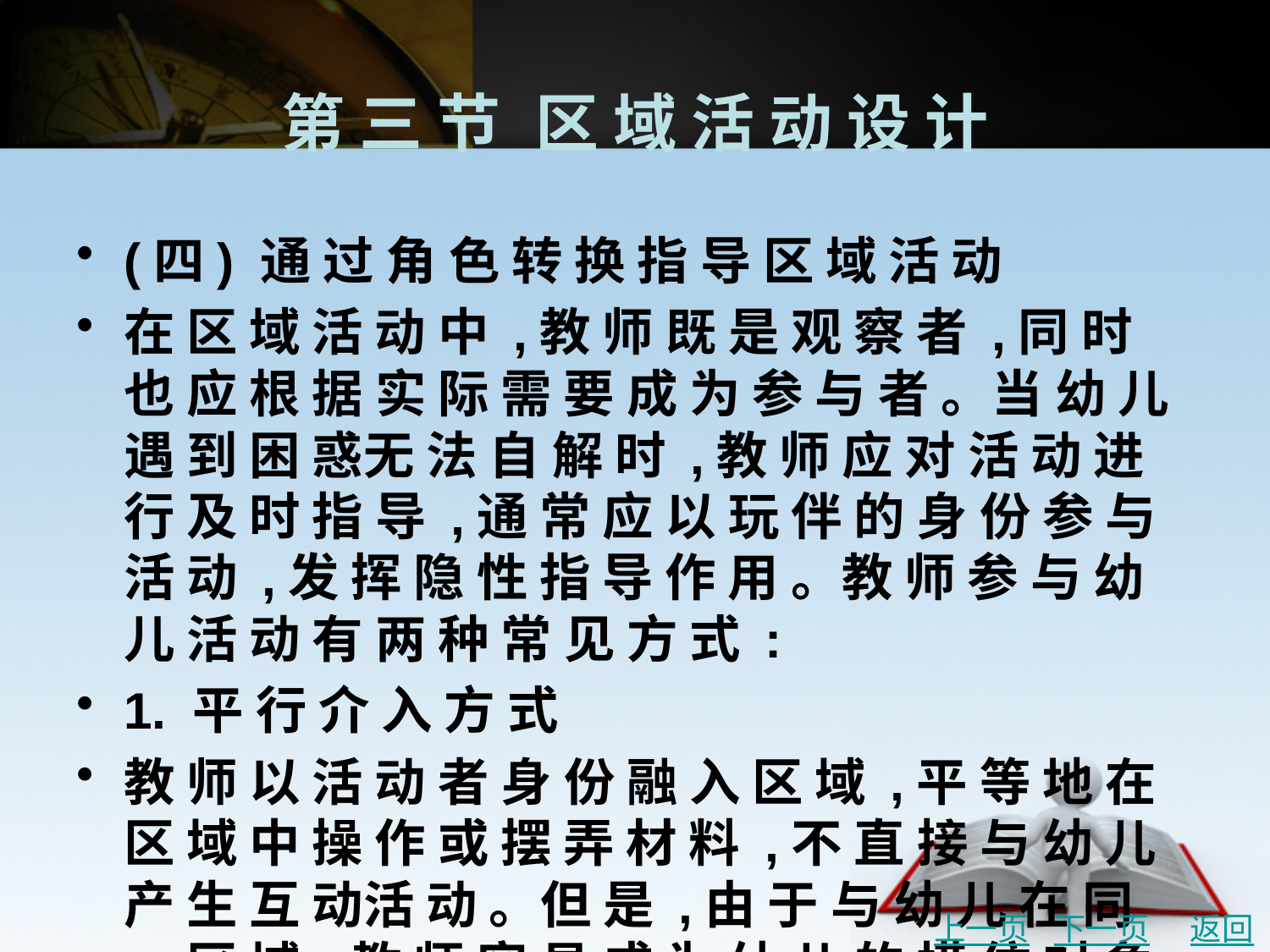

# 第 三 节	区 域 活 动 设 计
(四) 通 过 角 色 转 换 指 导 区 域 活 动
在 区 域 活 动 中 ,教 师 既 是 观 察 者 ,同 时 也 应 根 据 实 际 需 要 成 为 参 与 者 。当 幼 儿 遇 到 困 惑无 法 自 解 时 ,教 师 应 对 活 动 进 行 及 时 指 导 ,通 常 应 以 玩 伴 的 身 份 参 与 活 动 ,发 挥 隐 性 指 导 作 用 。教 师 参 与 幼 儿 活 动 有 两 种 常 见 方 式 :
1. 平 行 介 入 方 式
教 师 以 活 动 者 身 份 融 入 区 域 ,平 等 地 在 区 域 中 操 作 或 摆 弄 材 料 ,不 直 接 与 幼 儿 产 生 互 动活 动 。但 是 ,由 于 与 幼 儿 在 同 一 区 域 ,教 师 容 易 成 为 幼 儿 的 模 仿 对 象 ,从 而 隐 性 地 引 导 幼 儿 的 具 体 活 动 。
上一页
下一页
返回